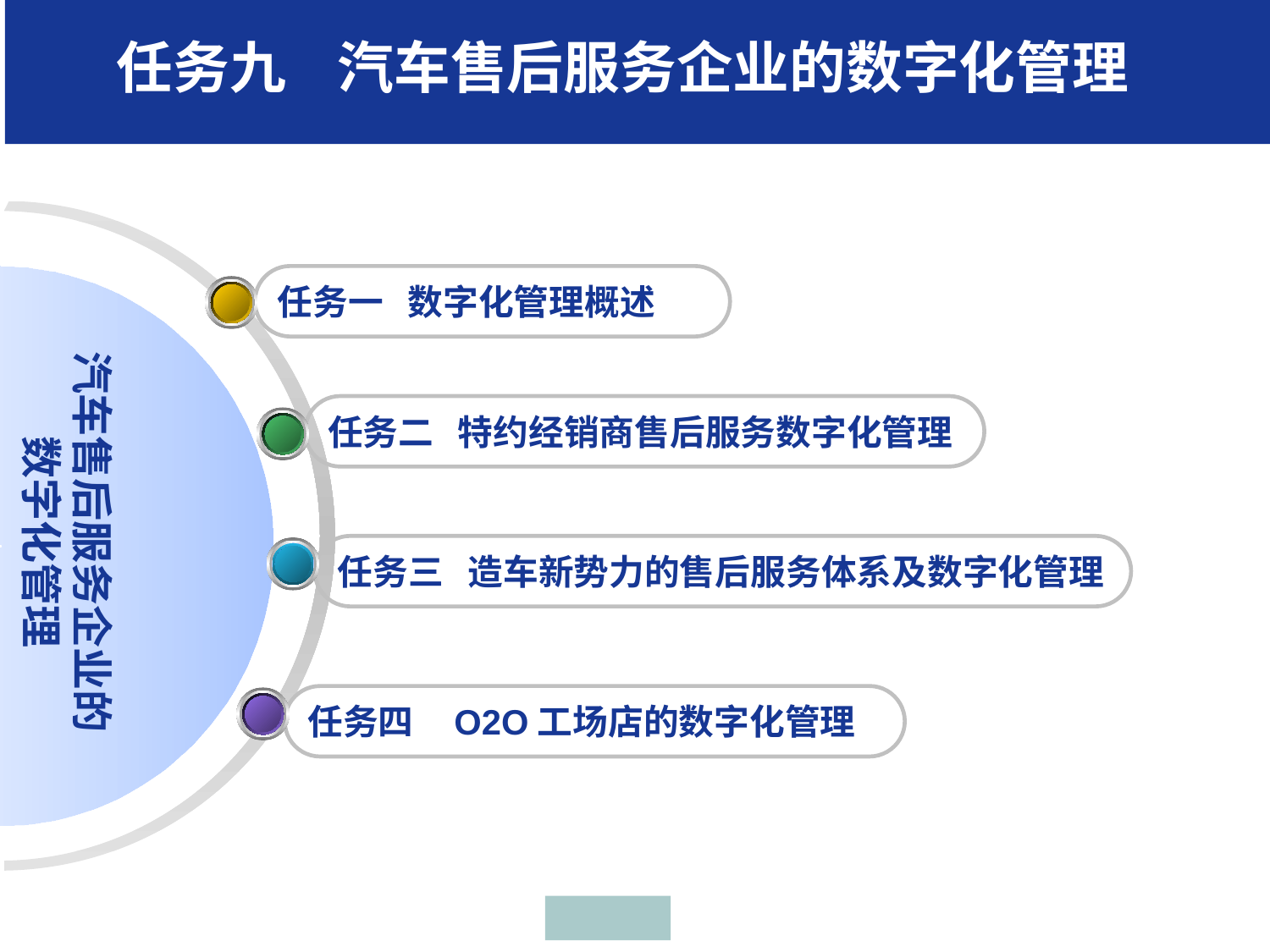

任务九    汽车售后服务企业的数字化管理

任务一   数字化管理概述

汽车售后服务企业的数字化管理
任务二   特约经销商售后服务数字化管理

任务三   造车新势力的售后服务体系及数字化管理

任务四    O2O工场店的数字化管理

2